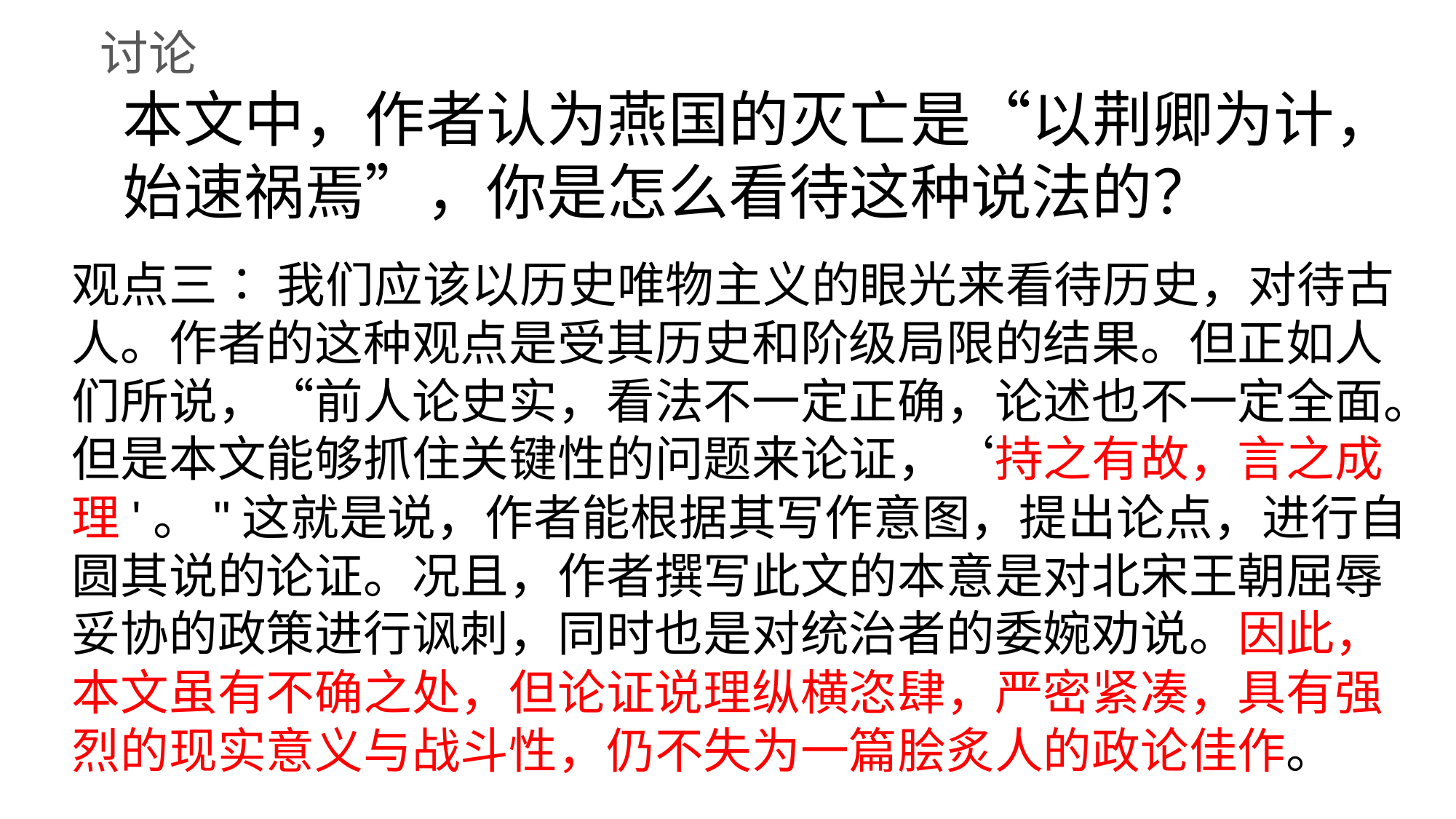

讨论
本文中，作者认为燕国的灭亡是“以荆卿为计，始速祸焉”，你是怎么看待这种说法的？
观点三∶ 我们应该以历史唯物主义的眼光来看待历史，对待古人。作者的这种观点是受其历史和阶级局限的结果。但正如人们所说，“前人论史实，看法不一定正确，论述也不一定全面。但是本文能够抓住关键性的问题来论证，‘持之有故，言之成理'。"这就是说，作者能根据其写作意图，提出论点，进行自圆其说的论证。况且，作者撰写此文的本意是对北宋王朝屈辱妥协的政策进行讽刺，同时也是对统治者的委婉劝说。因此，本文虽有不确之处，但论证说理纵横恣肆，严密紧凑，具有强烈的现实意义与战斗性，仍不失为一篇脍炙人的政论佳作。